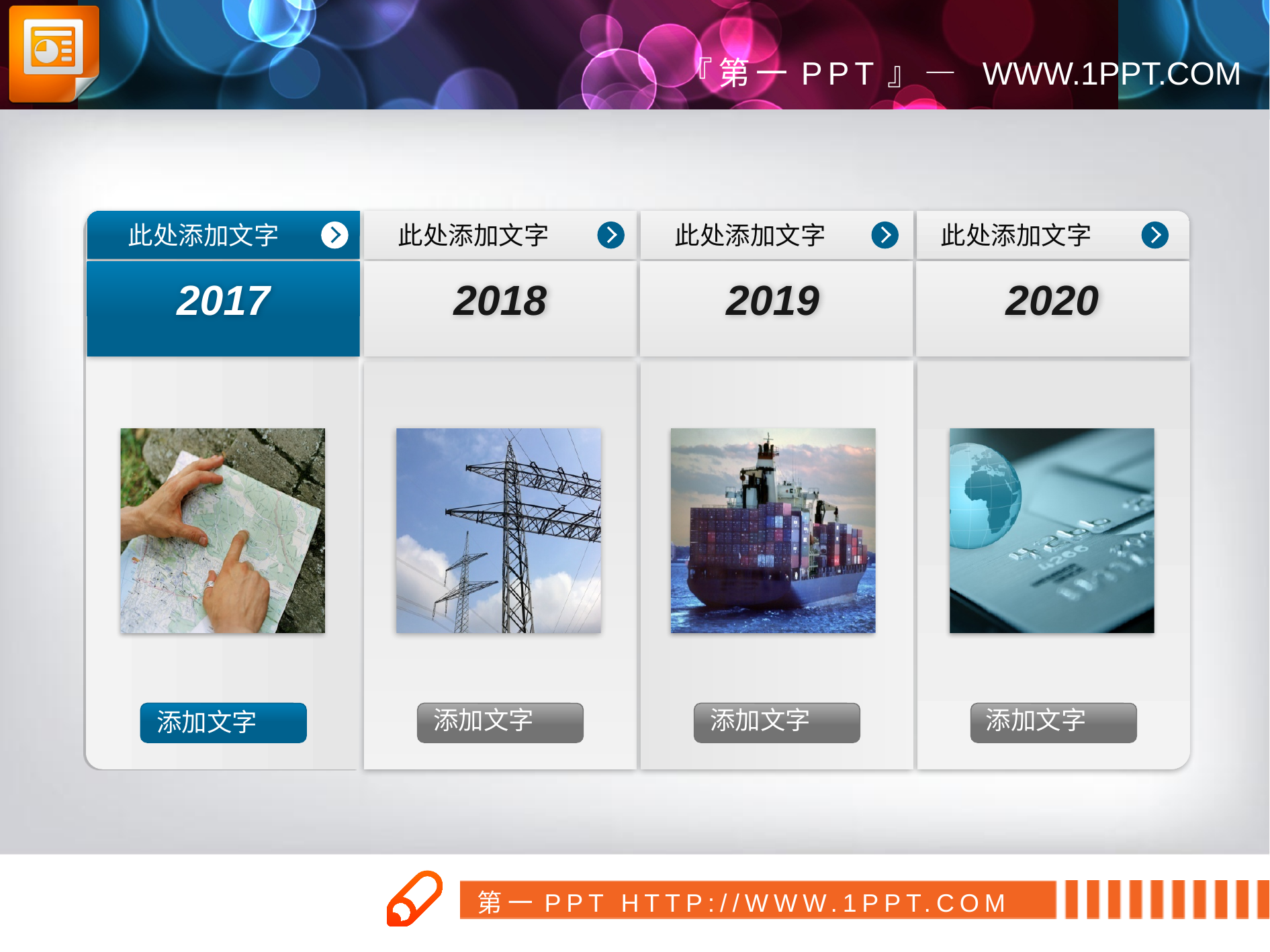

2018

2020

此处添加文字
此处添加文字
此处添加文字
此处添加文字

2017
2019

添加文字
添加文字
添加文字
添加文字